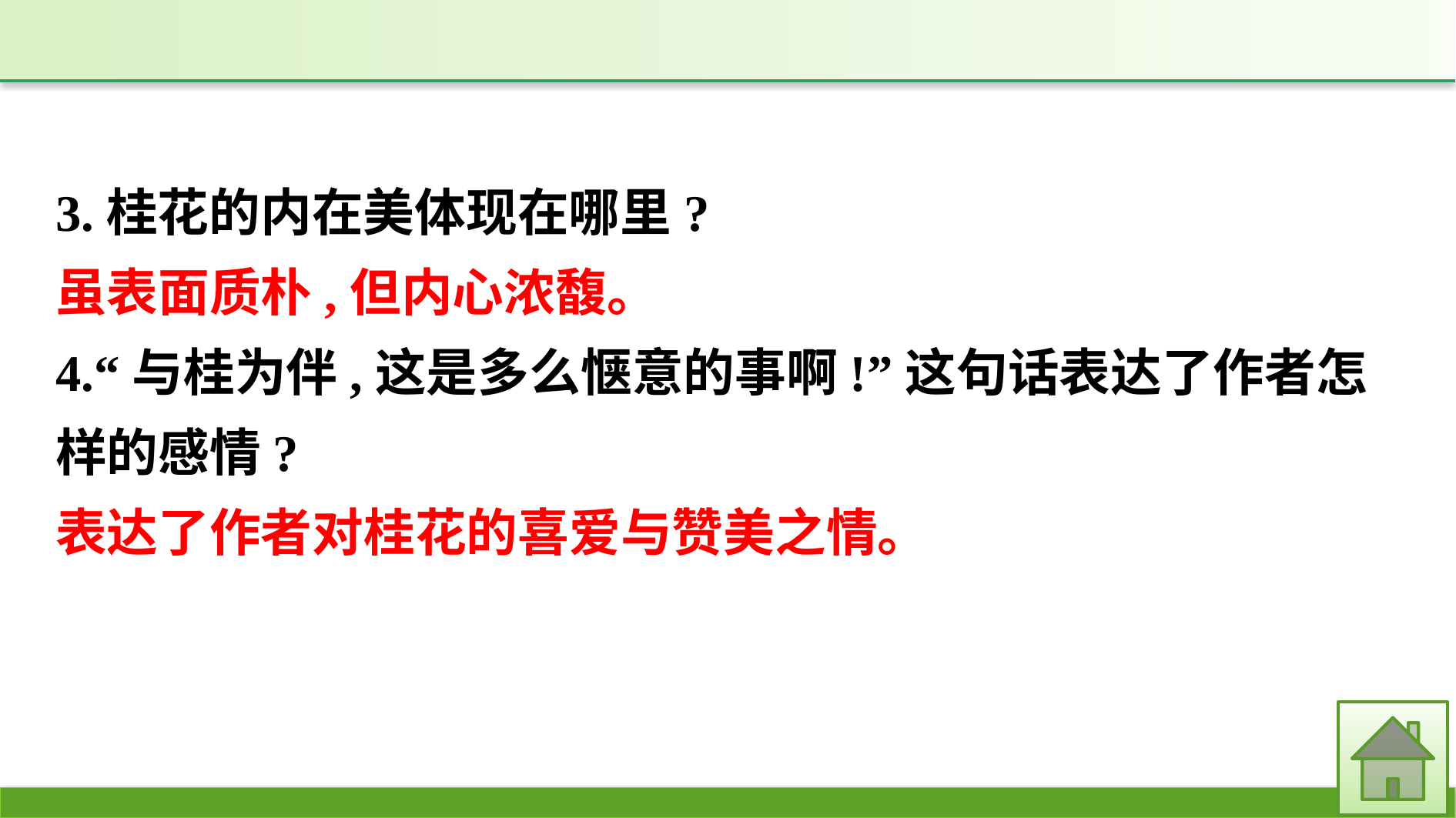

3.桂花的内在美体现在哪里?
虽表面质朴,但内心浓馥。
4.“与桂为伴,这是多么惬意的事啊!”这句话表达了作者怎样的感情?
表达了作者对桂花的喜爱与赞美之情。